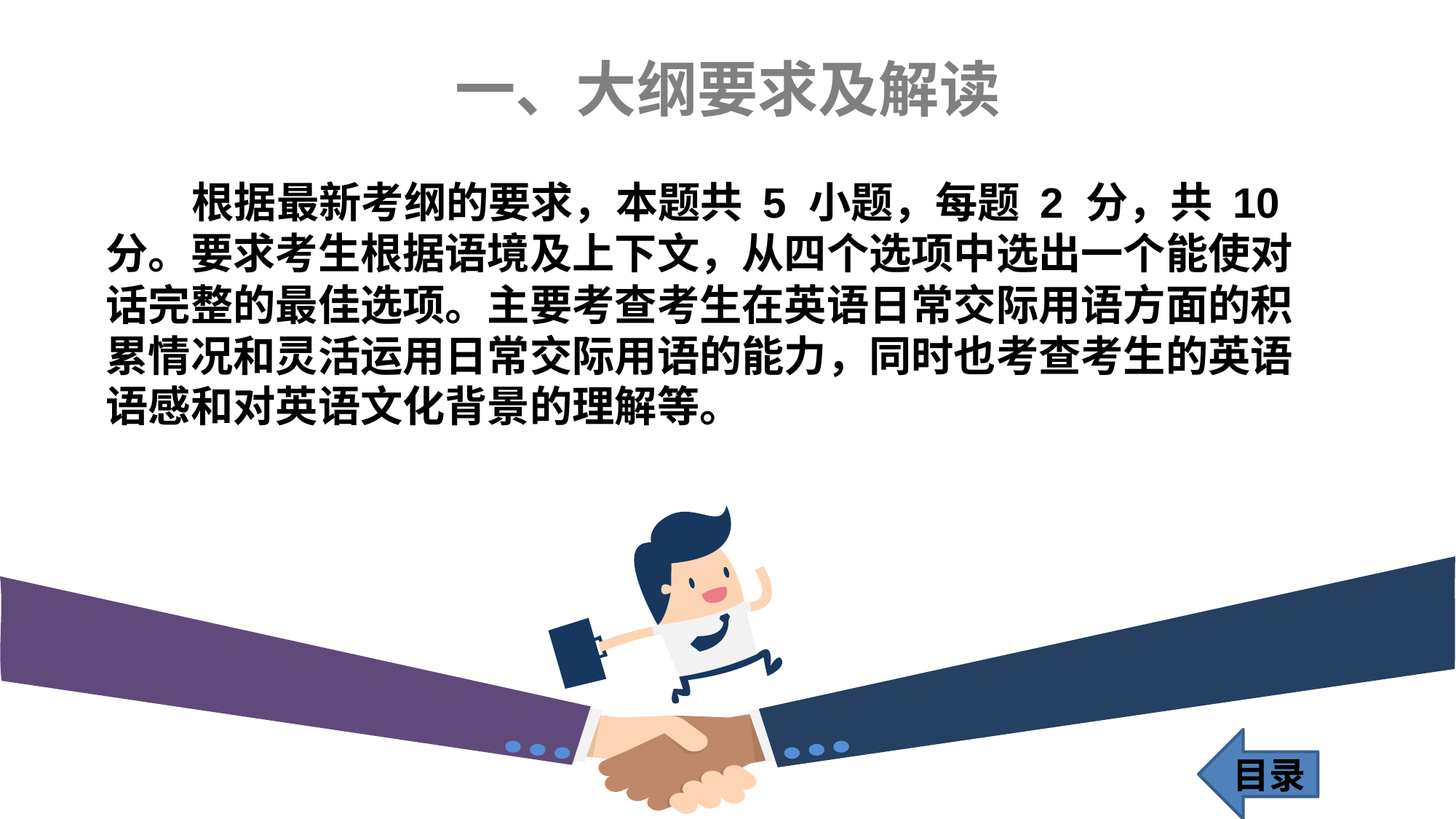

一、大纲要求及解读
        根据最新考纲的要求，本题共 5 小题，每题 2 分，共 10 分。要求考生根据语境及上下文，从四个选项中选出一个能使对话完整的最佳选项。主要考查考生在英语日常交际用语方面的积累情况和灵活运用日常交际用语的能力，同时也考查考生的英语语感和对英语文化背景的理解等。

目录